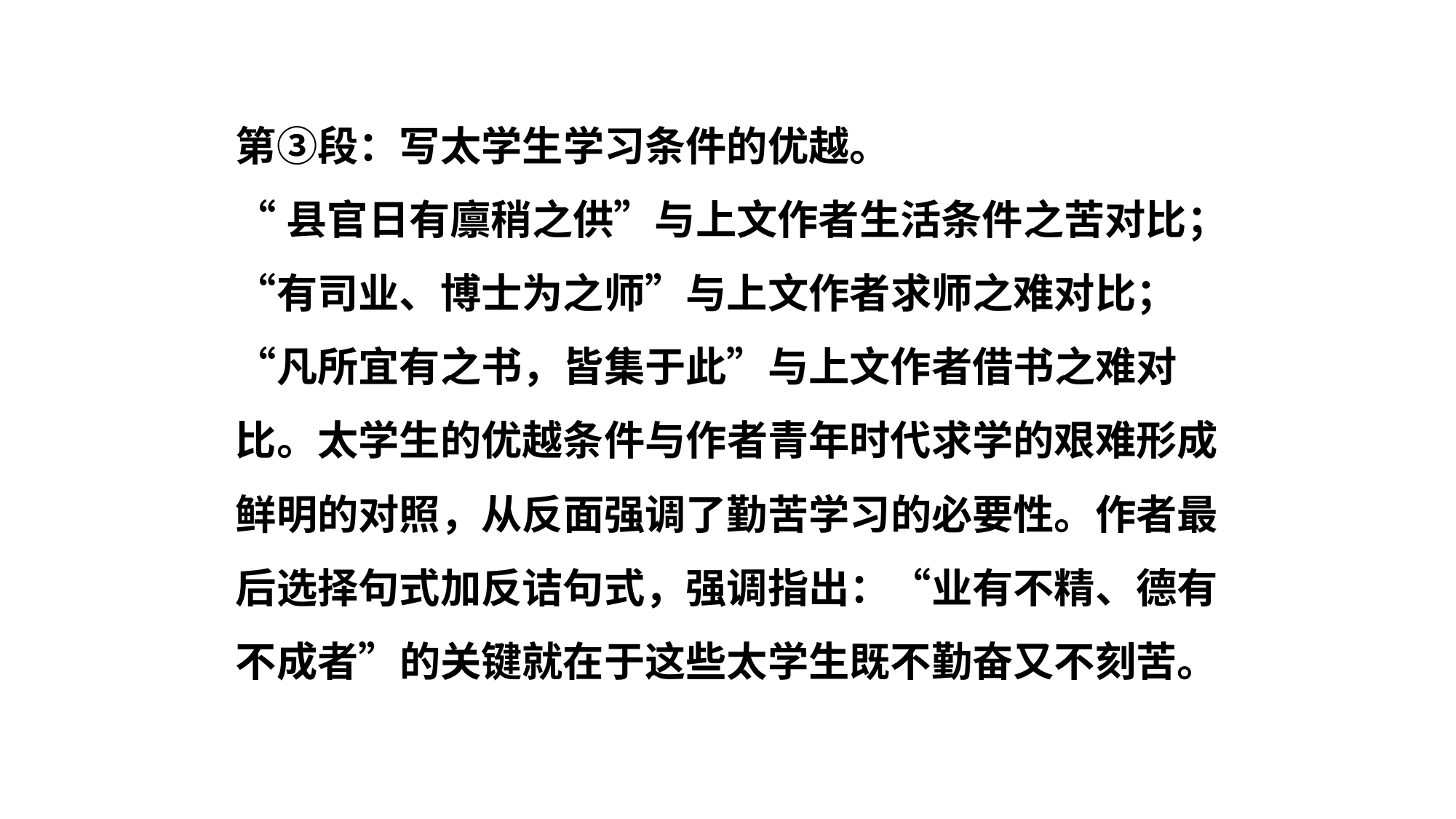

第③段：写太学生学习条件的优越。
“县官日有廪稍之供”与上文作者生活条件之苦对比；“有司业、博士为之师”与上文作者求师之难对比；“凡所宜有之书，皆集于此”与上文作者借书之难对比。太学生的优越条件与作者青年时代求学的艰难形成鲜明的对照，从反面强调了勤苦学习的必要性。作者最后选择句式加反诘句式，强调指出：“业有不精、德有不成者”的关键就在于这些太学生既不勤奋又不刻苦。